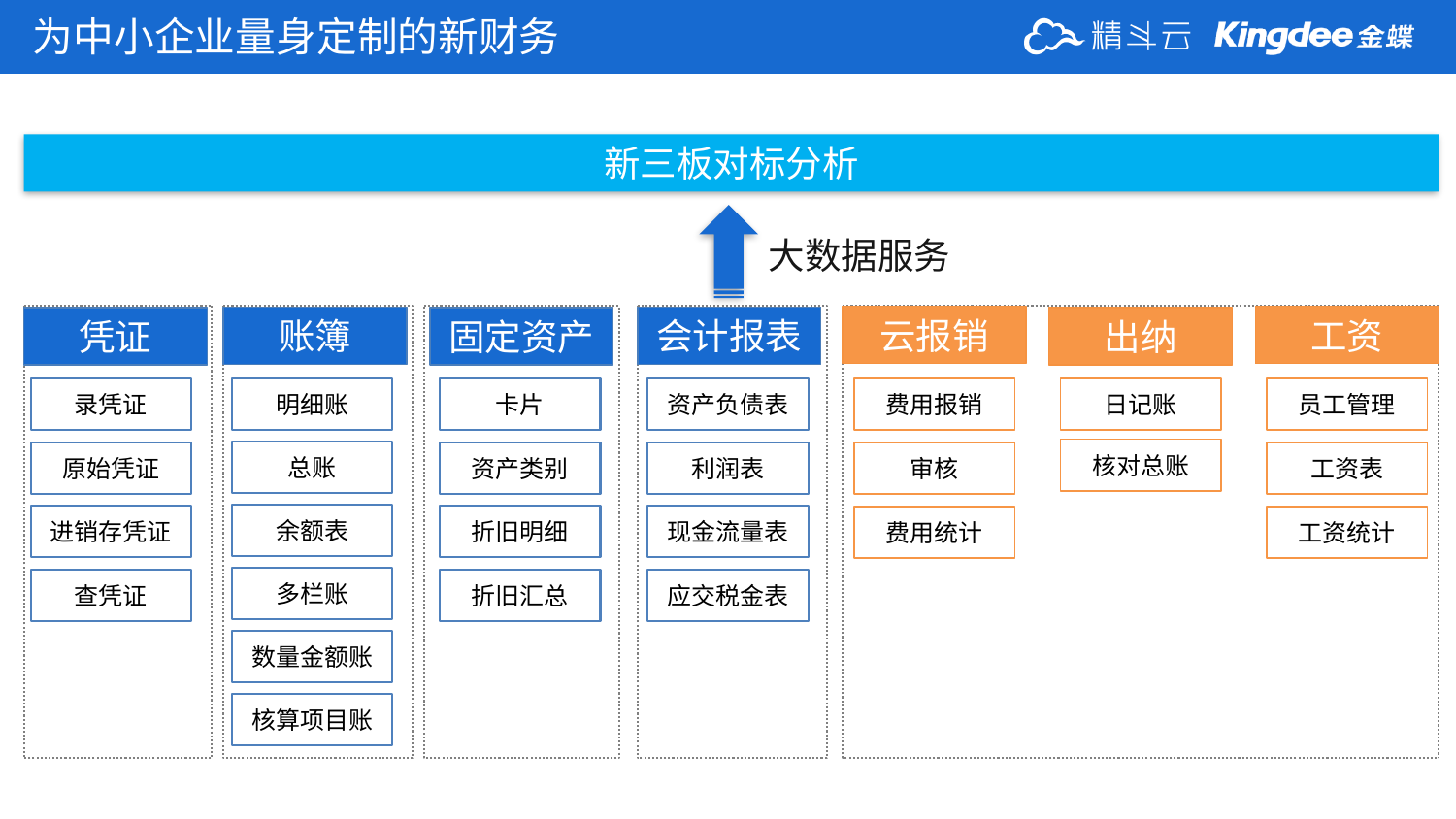

为中小企业量身定制的新财务
新三板对标分析

大数据服务

云报销
工资
账簿
会计报表
凭证
固定资产
出纳
录凭证
明细账
卡片
资产负债表
费用报销
日记账
员工管理
核对总账
总账
原始凭证
资产类别
利润表
审核
工资表
余额表
进销存凭证
折旧明细
现金流量表
费用统计
工资统计
多栏账
查凭证
折旧汇总
应交税金表
数量金额账
核算项目账